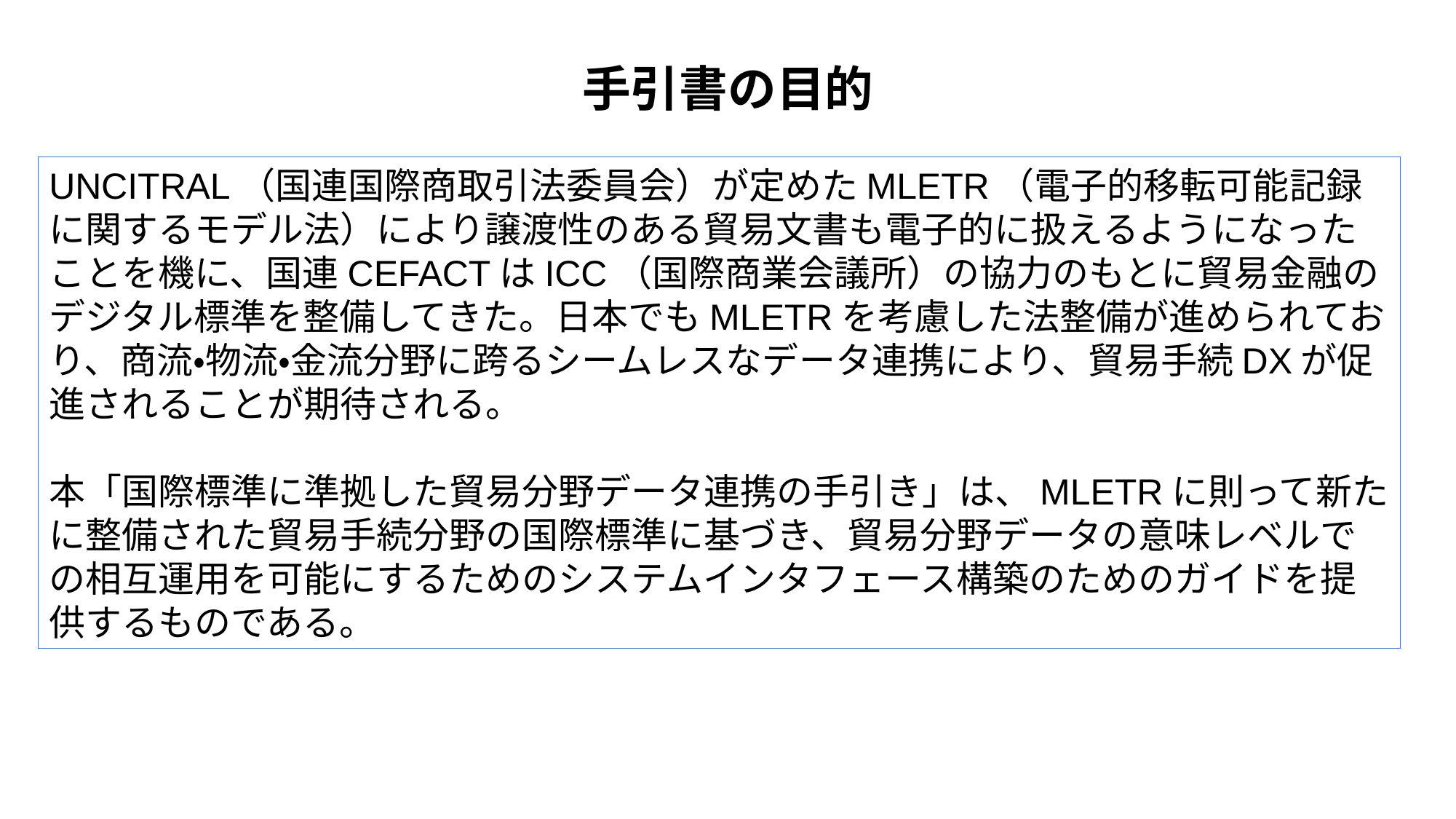

手引書の目的
UNCITRAL（国連国際商取引法委員会）が定めたMLETR（電子的移転可能記録に関するモデル法）により譲渡性のある貿易文書も電子的に扱えるようになったことを機に、国連CEFACTはICC（国際商業会議所）の協力のもとに貿易金融のデジタル標準を整備してきた。日本でもMLETRを考慮した法整備が進められており、商流・物流・金流分野に跨るシームレスなデータ連携により、貿易手続DXが促進されることが期待される。

本「国際標準に準拠した貿易分野データ連携の手引き」は、MLETRに則って新たに整備された貿易手続分野の国際標準に基づき、貿易分野データの意味レベルでの相互運用を可能にするためのシステムインタフェース構築のためのガイドを提供するものである。